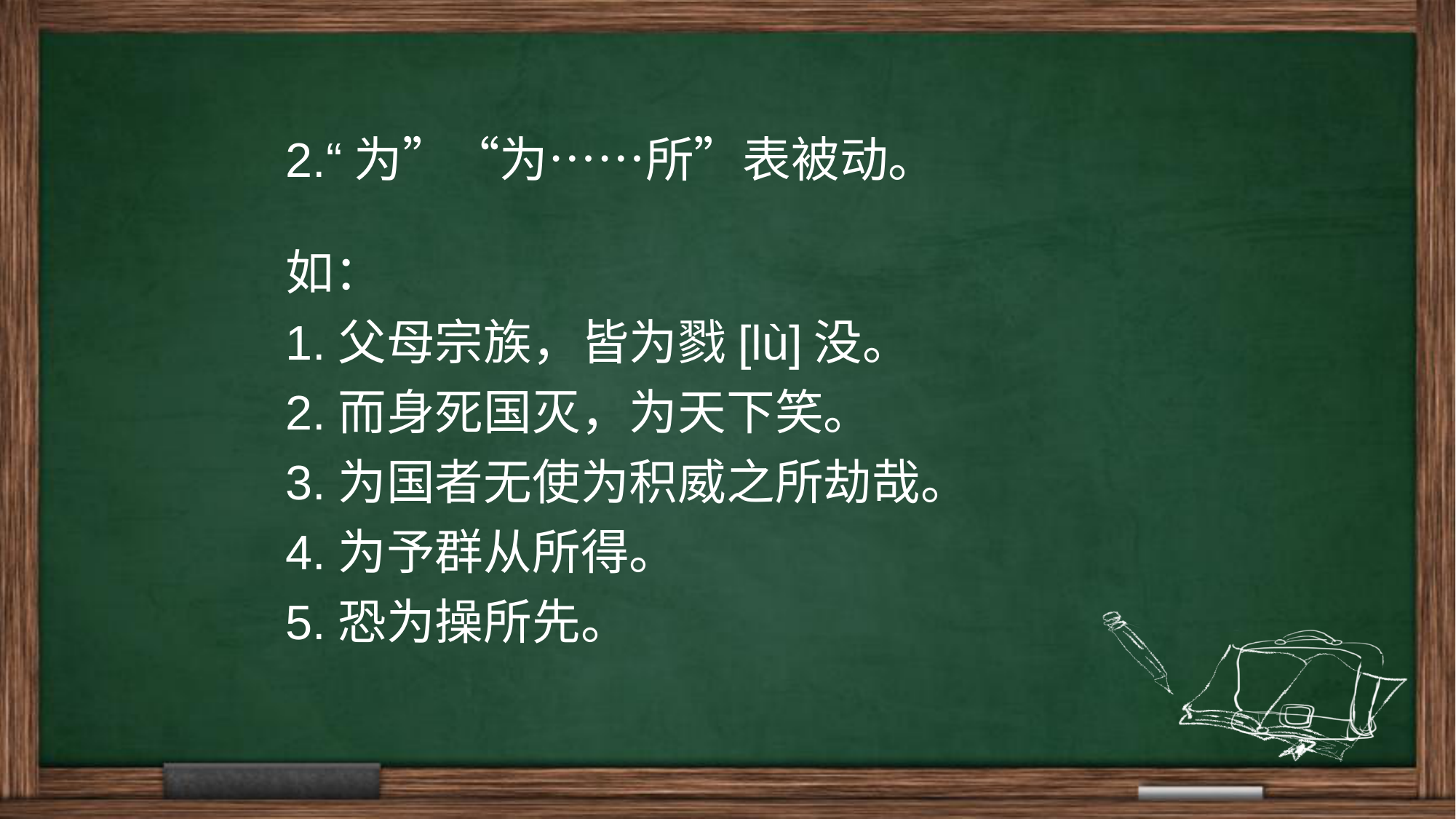

# 2.“为”“为……所”表被动。
如：
1.父母宗族，皆为戮[lù]没。
2.而身死国灭，为天下笑。
3.为国者无使为积威之所劫哉。
4.为予群从所得。
5.恐为操所先。